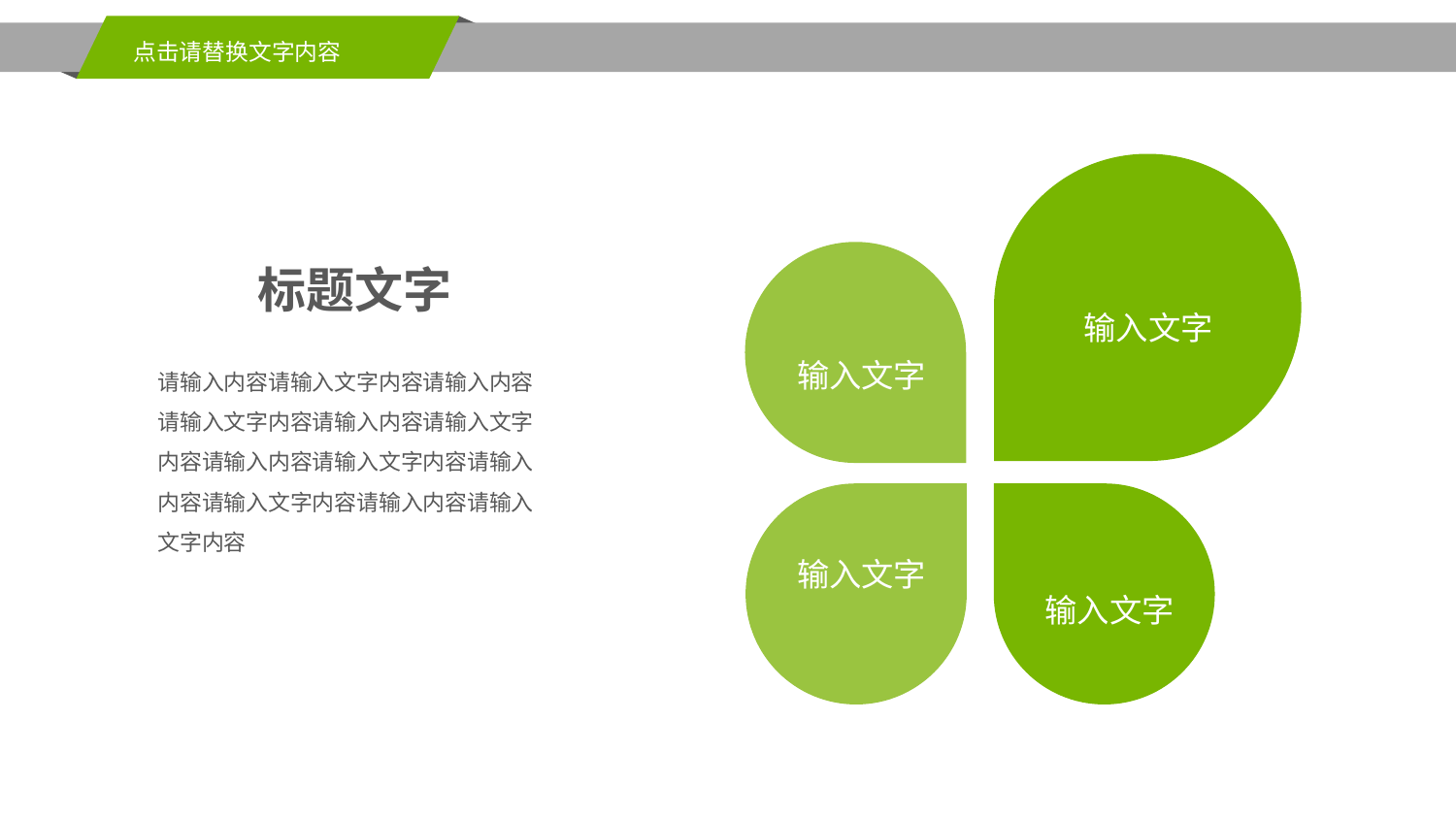

点击请替换文字内容

输入文字
输入文字
输入文字
输入文字
标题文字
请输入内容请输入文字内容请输入内容请输入文字内容请输入内容请输入文字内容请输入内容请输入文字内容请输入内容请输入文字内容请输入内容请输入文字内容